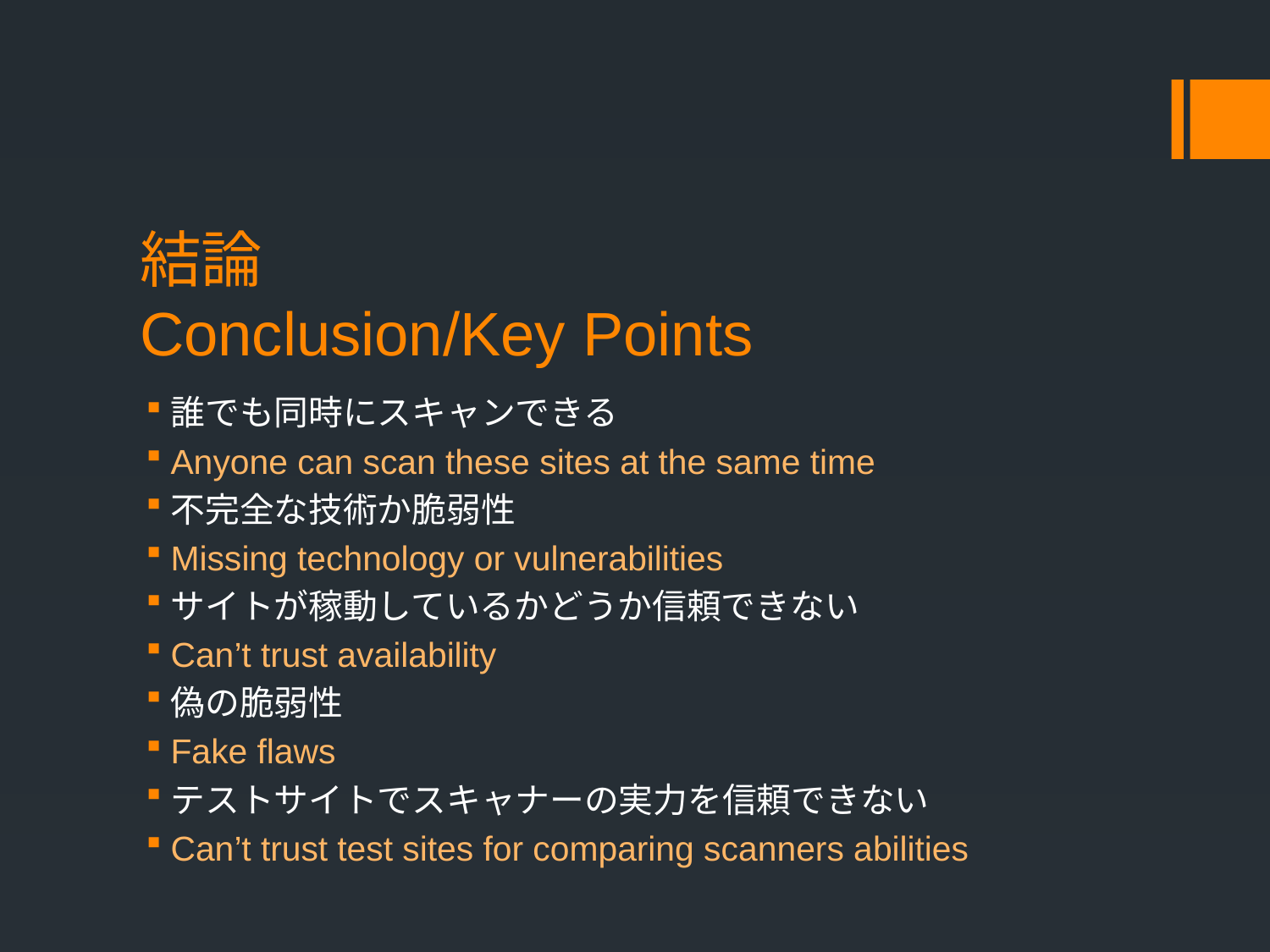

# 結論 Conclusion/Key Points
誰でも同時にスキャンできる
Anyone can scan these sites at the same time
不完全な技術か脆弱性
Missing technology or vulnerabilities
サイトが稼動しているかどうか信頼できない
Can’t trust availability
偽の脆弱性
Fake flaws
テストサイトでスキャナーの実力を信頼できない
Can’t trust test sites for comparing scanners abilities